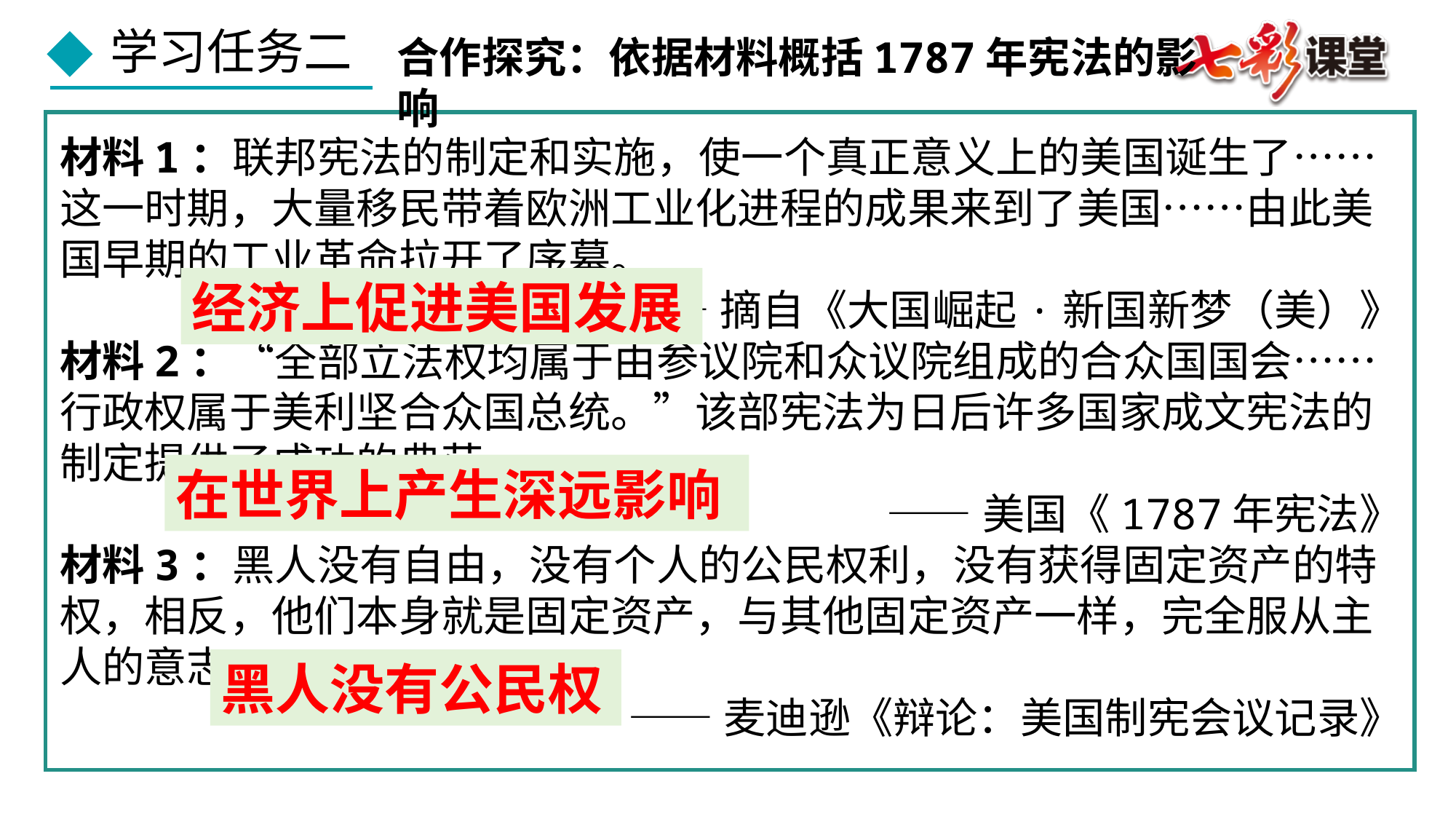

合作探究：依据材料概括1787年宪法的影响
材料1：联邦宪法的制定和实施，使一个真正意义上的美国诞生了…… 这一时期，大量移民带着欧洲工业化进程的成果来到了美国……由此美国早期的工业革命拉开了序幕。
                    ——摘自《大国崛起·新国新梦（美）》
材料2：“全部立法权均属于由参议院和众议院组成的合众国国会……行政权属于美利坚合众国总统。”该部宪法为日后许多国家成文宪法的制定提供了成功的典范。
                                         ——美国《1787年宪法》
材料3：黑人没有自由，没有个人的公民权利，没有获得固定资产的特权，相反，他们本身就是固定资产，与其他固定资产一样，完全服从主人的意志。
                         ——麦迪逊《辩论：美国制宪会议记录》
经济上促进美国发展

40%

在世界上产生深远影响

黑人没有公民权